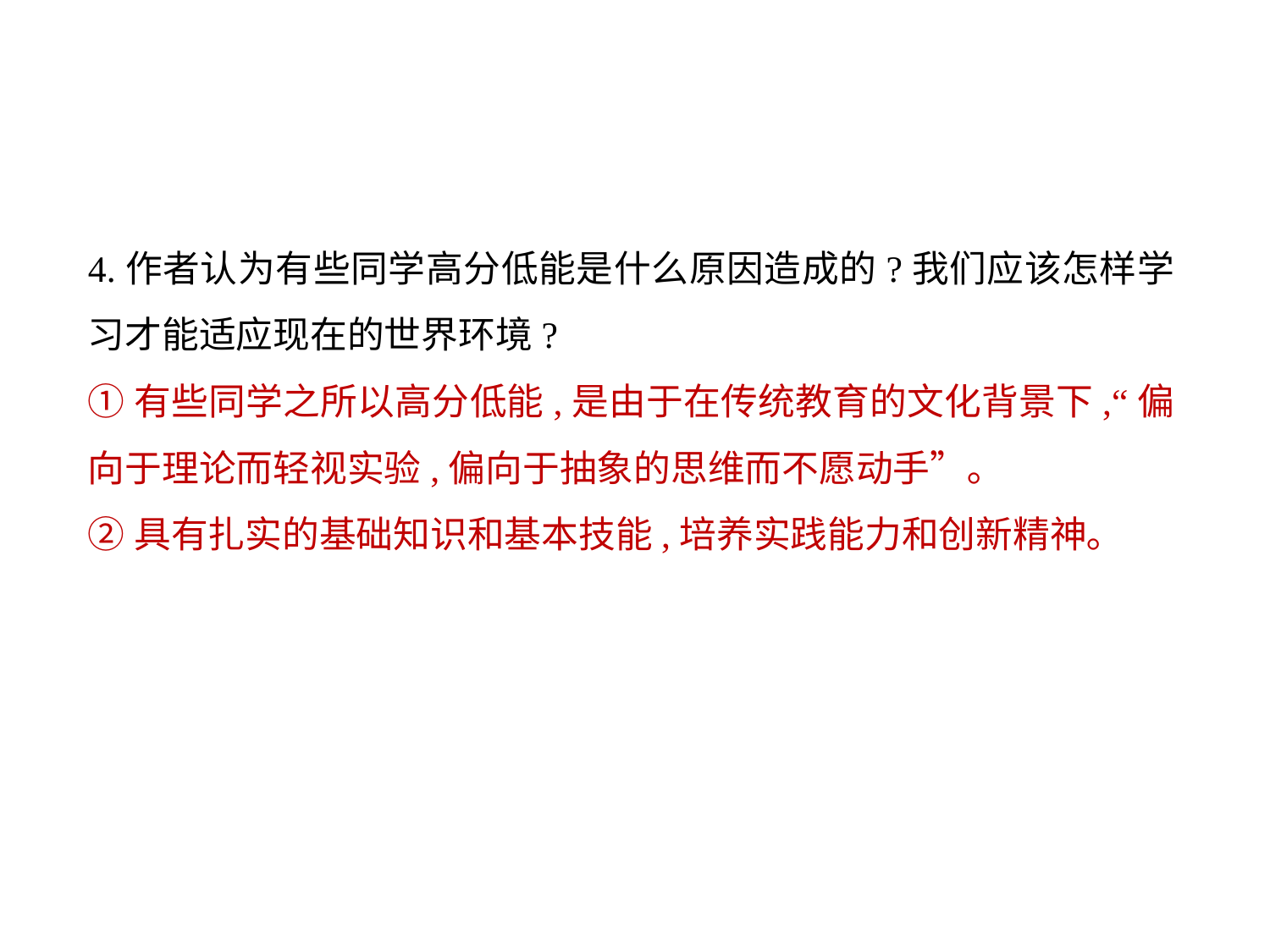

4.作者认为有些同学高分低能是什么原因造成的?我们应该怎样学习才能适应现在的世界环境?
①有些同学之所以高分低能,是由于在传统教育的文化背景下,“偏向于理论而轻视实验,偏向于抽象的思维而不愿动手”｡
②具有扎实的基础知识和基本技能,培养实践能力和创新精神｡